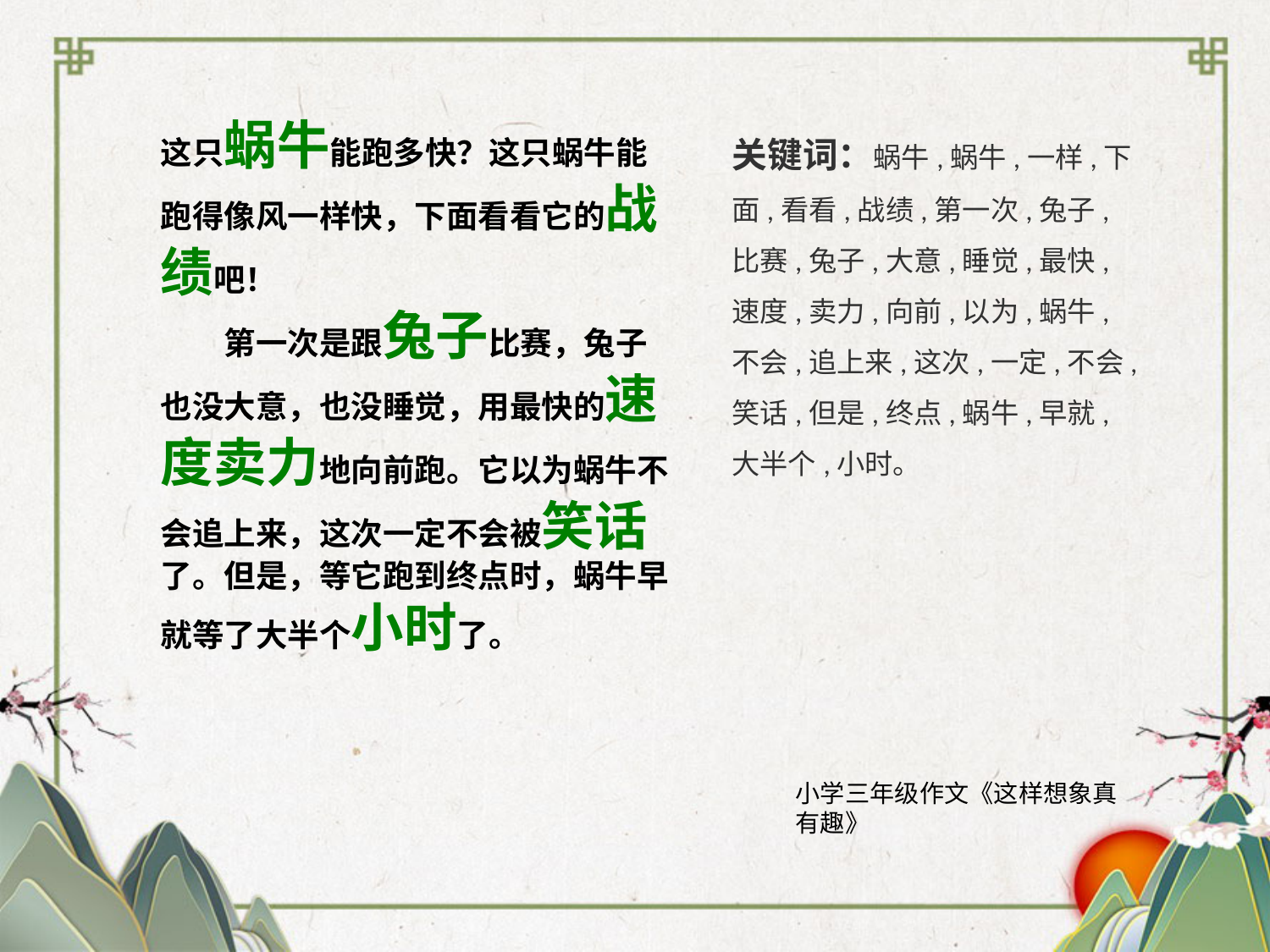

这只蜗牛能跑多快？这只蜗牛能跑得像风一样快，下面看看它的战绩吧！
　　第一次是跟兔子比赛，兔子也没大意，也没睡觉，用最快的速度卖力地向前跑。它以为蜗牛不会追上来，这次一定不会被笑话了。但是，等它跑到终点时，蜗牛早就等了大半个小时了。
关键词：蜗牛,蜗牛,一样,下面,看看,战绩,第一次,兔子,比赛,兔子,大意,睡觉,最快,速度,卖力,向前,以为,蜗牛,不会,追上来,这次,一定,不会,笑话,但是,终点,蜗牛,早就,大半个,小时。
小学三年级作文《这样想象真有趣》